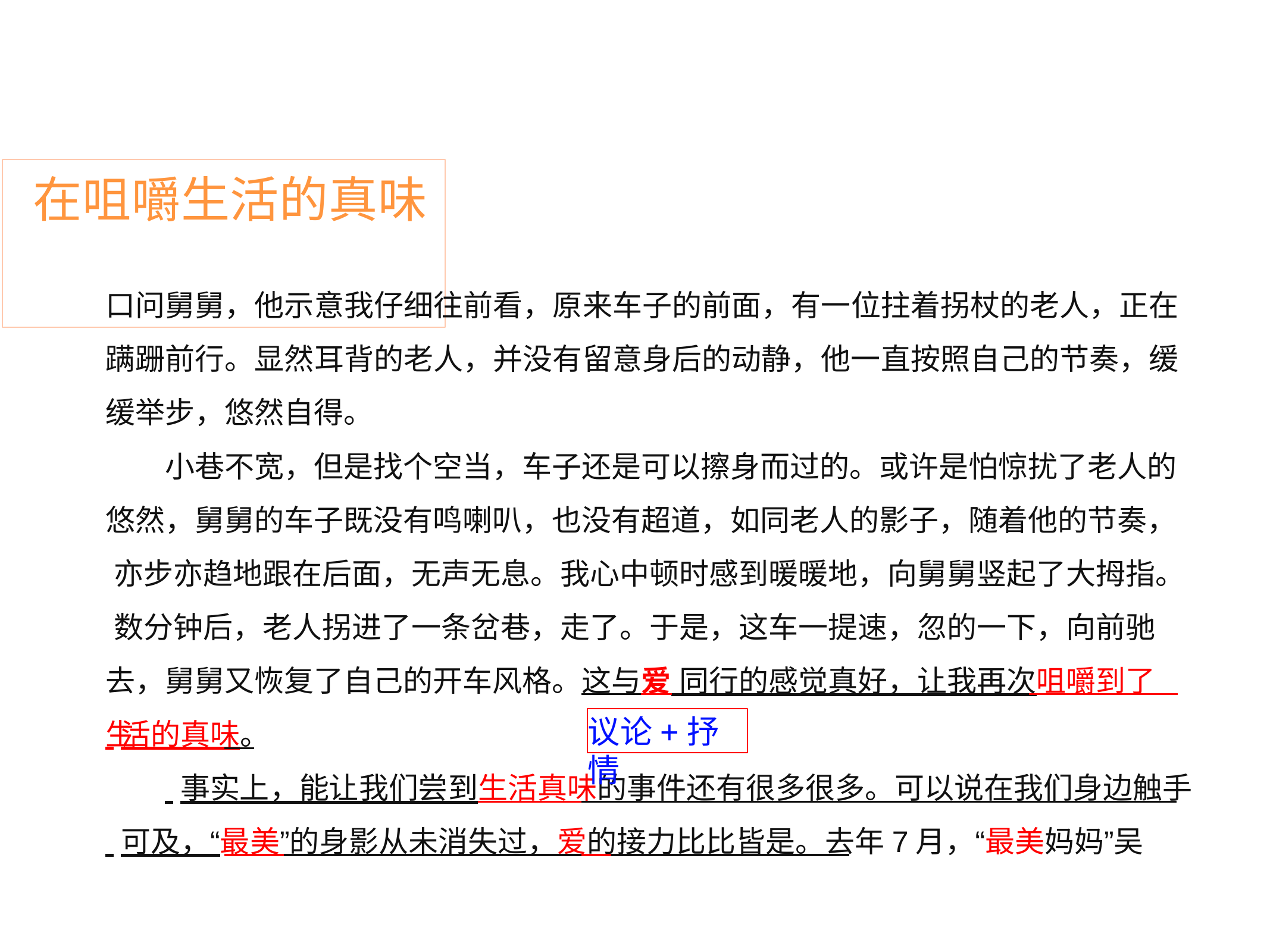

# 在咀嚼生活的真味
口问舅舅，他示意我仔细往前看，原来车子的前面，有一位拄着拐杖的老人，正在 蹒跚前行。显然耳背的老人，并没有留意身后的动静，他一直按照自己的节奏，缓 缓举步，悠然自得。
小巷不宽，但是找个空当，车子还是可以擦身而过的。或许是怕惊扰了老人的 悠然，舅舅的车子既没有鸣喇叭，也没有超道，如同老人的影子，随着他的节奏，  亦步亦趋地跟在后面，无声无息。我心中顿时感到暖暖地，向舅舅竖起了大拇指。 数分钟后，老人拐进了一条岔巷，走了。于是，这车一提速，忽的一下，向前驰 去，舅舅又恢复了自己的开车风格。这与爱 同行的感觉真好，让我再次咀嚼到了生

议论+抒情
 活的真味。

 事实上，能让我们尝到生活真味的事件还有很多很多。可以说在我们身边触手
 可及，“最美”的身影从未消失过，爱的接力比比皆是。去年7月，“最美妈妈”吴